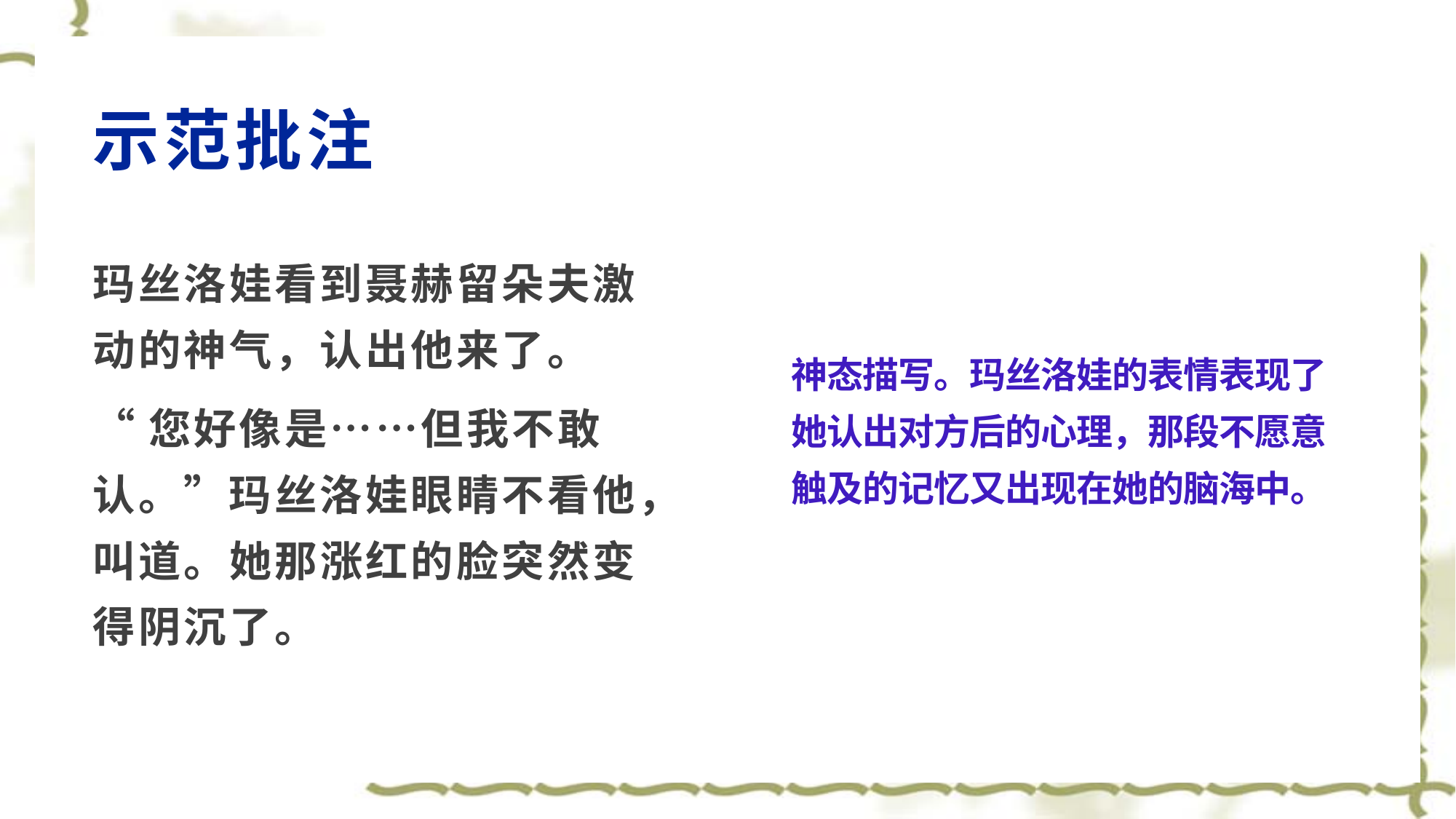

示范批注
玛丝洛娃看到聂赫留朵夫激动的神气，认出他来了。
“您好像是……但我不敢认。”玛丝洛娃眼睛不看他，叫道。她那涨红的脸突然变得阴沉了。
神态描写。玛丝洛娃的表情表现了她认出对方后的心理，那段不愿意触及的记忆又出现在她的脑海中。